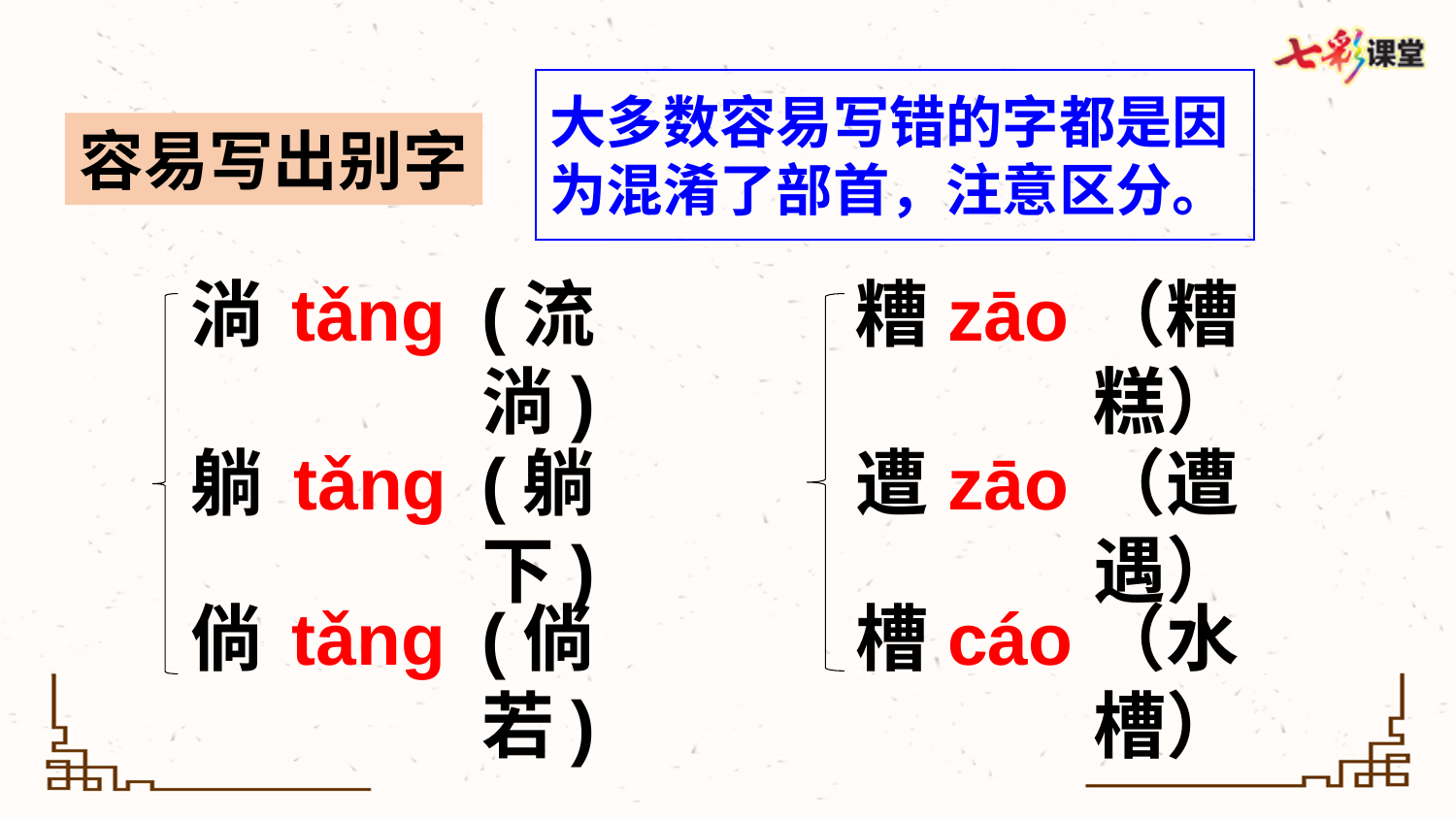

大多数容易写错的字都是因为混淆了部首，注意区分。
容易写出别字
（糟糕）
淌
tǎng
(流淌)
糟
zāo

躺
tǎng
(躺下)
遭
zāo
（遭遇）
倘
tǎng
(倘若)
槽
cáo
（水槽）